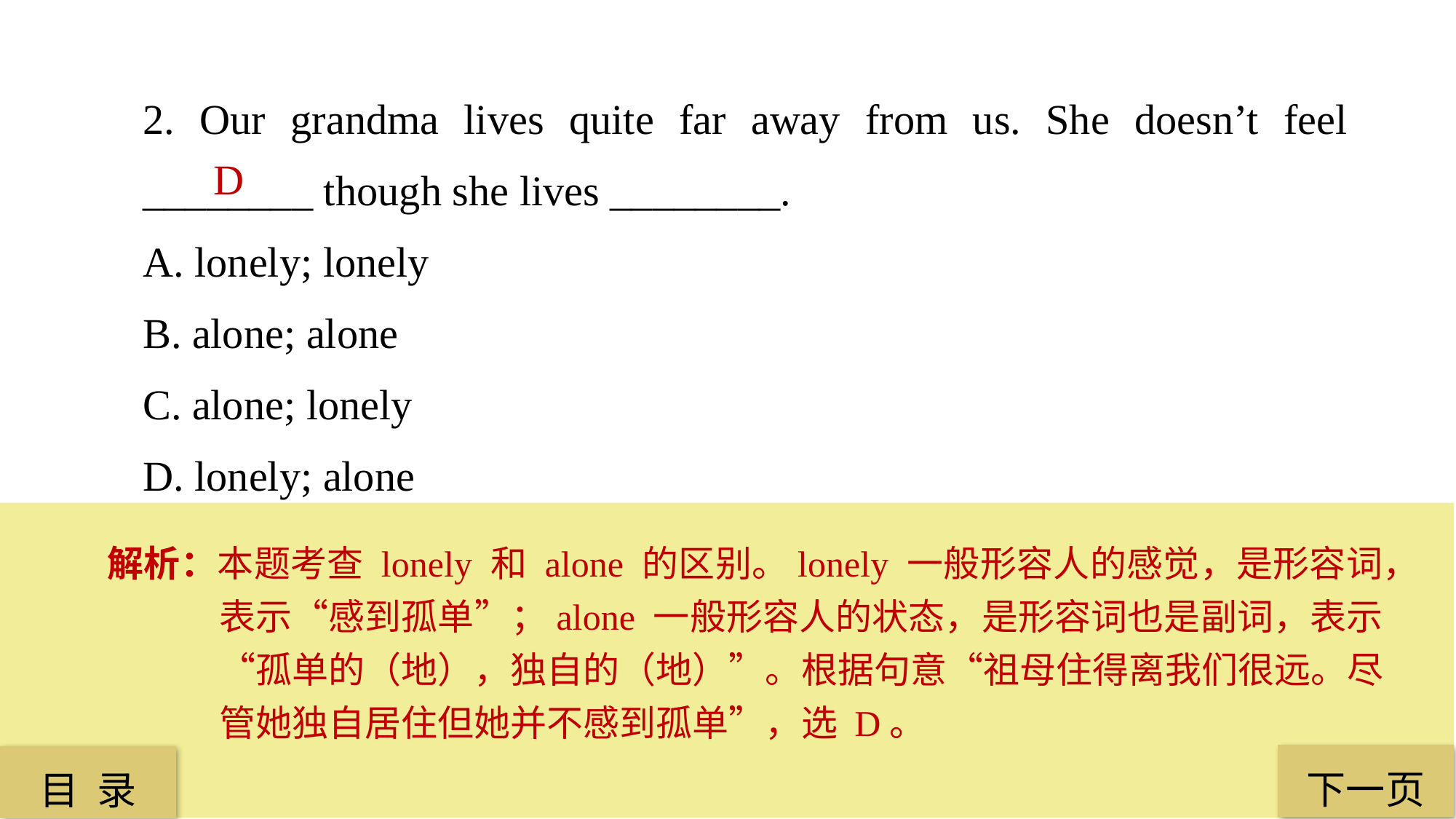

2. Our grandma lives quite far away from us. She doesn’t feel ________ though she lives ________.
A. lonely; lonely
B. alone; alone
C. alone; lonely
D. lonely; alone
D
解析：本题考查 lonely 和 alone 的区别。lonely 一般形容人的感觉，是形容词，表示“感到孤单”；alone 一般形容人的状态，是形容词也是副词，表示“孤单的（地），独自的（地）”。根据句意“祖母住得离我们很远。尽管她独自居住但她并不感到孤单”，选 D。